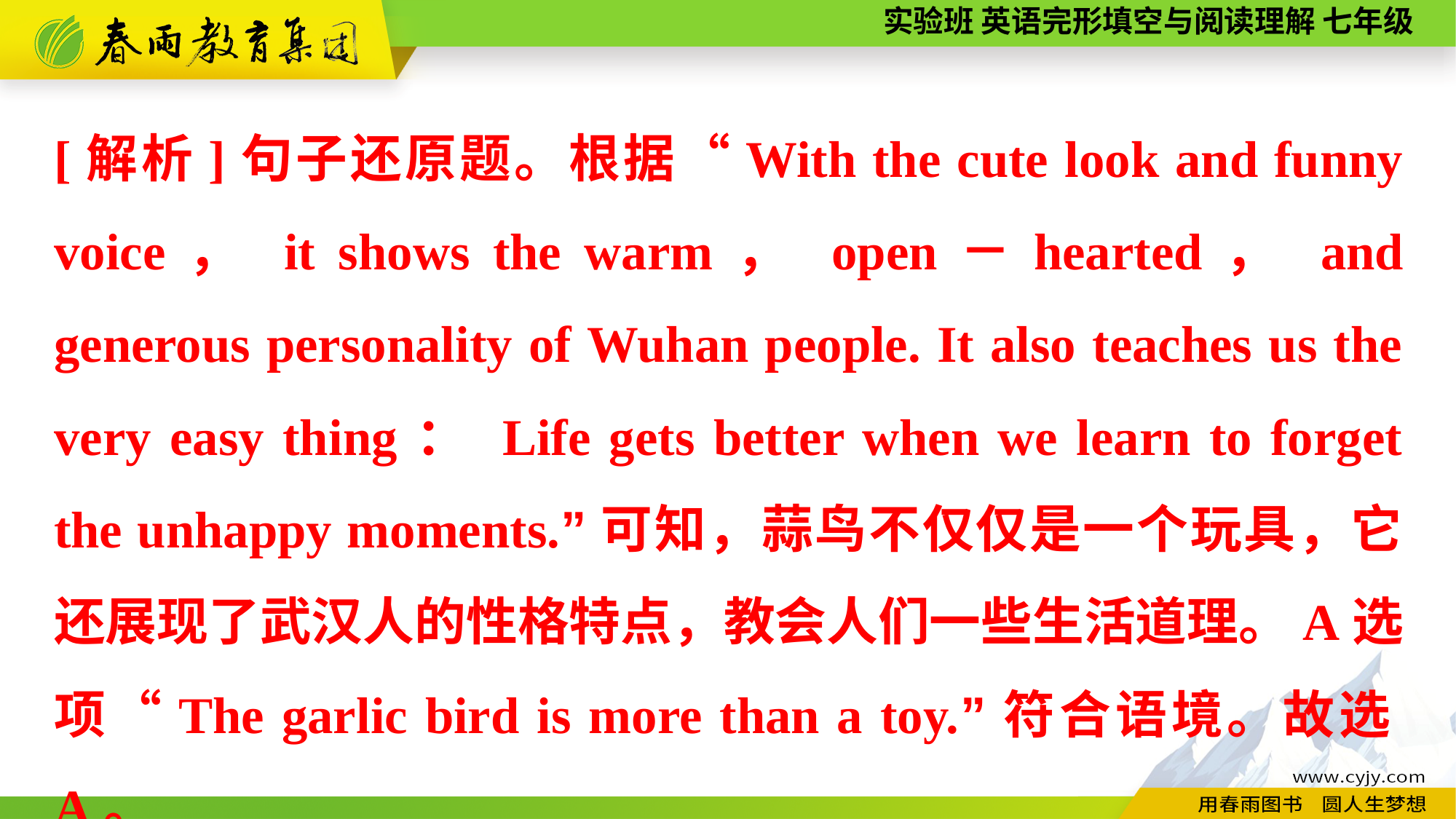

[解析]句子还原题。根据“With the cute look and funny voice， it shows the warm， open－hearted， and generous personality of Wuhan people. It also teaches us the very easy thing： Life gets better when we learn to forget the unhappy moments.”可知，蒜鸟不仅仅是一个玩具，它还展现了武汉人的性格特点，教会人们一些生活道理。A选项“The garlic bird is more than a toy.”符合语境。故选A。